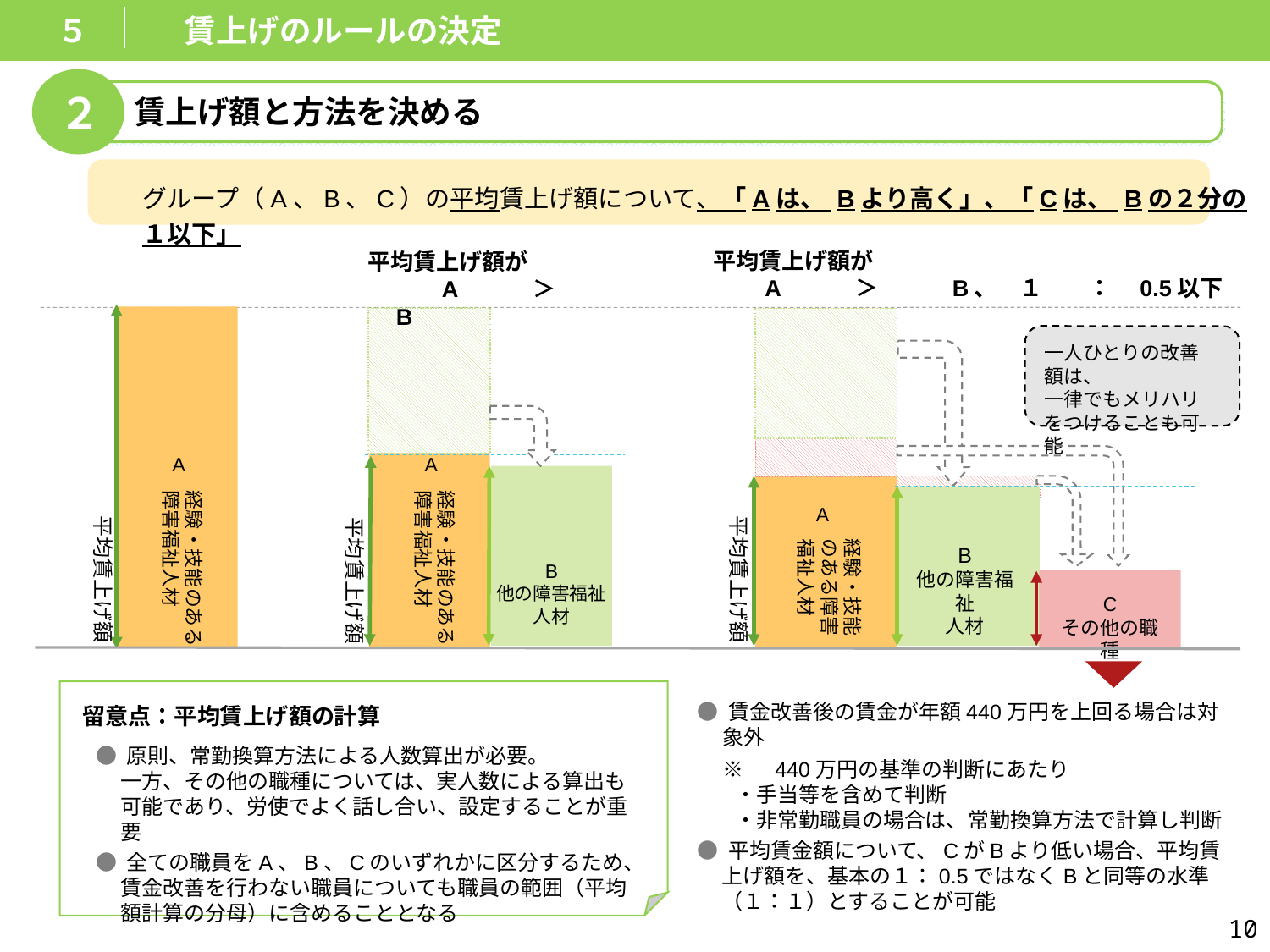

５　　　賃上げのルールの決定
２

賃上げ額と方法を決める

グループ（A、B、C）の平均賃上げ額について、「Aは、 Bより高く」、「Cは、 Bの２分の１以下」
平均賃上げ額が
　　A　　　＞　　　B、　１　　：　0.5以下
平均賃上げ額が
　　　A　　　＞　　　B

一人ひとりの改善額は、
一律でもメリハリをつけることも可能

A
A

経験・技能のある
障害福祉人材
経験・技能のある
障害福祉人材

A
平均賃上げ額
平均賃上げ額
平均賃上げ額
経験・技能
のある障害
福祉人材
B
他の障害福祉
人材
B
他の障害福祉
人材

C
その他の職種

● 賃金改善後の賃金が年額440万円を上回る場合は対象外
※　440万円の基準の判断にあたり
・手当等を含めて判断
・非常勤職員の場合は、常勤換算方法で計算し判断
● 平均賃金額について、CがBより低い場合、平均賃上げ額を、基本の１：0.5ではなくBと同等の水準（１：１）とすることが可能
留意点：平均賃上げ額の計算
● 原則、常勤換算方法による人数算出が必要。
一方、その他の職種については、実人数による算出も可能であり、労使でよく話し合い、設定することが重要
● 全ての職員をA、B、Cのいずれかに区分するため、賃金改善を行わない職員についても職員の範囲（平均額計算の分母）に含めることとなる
10